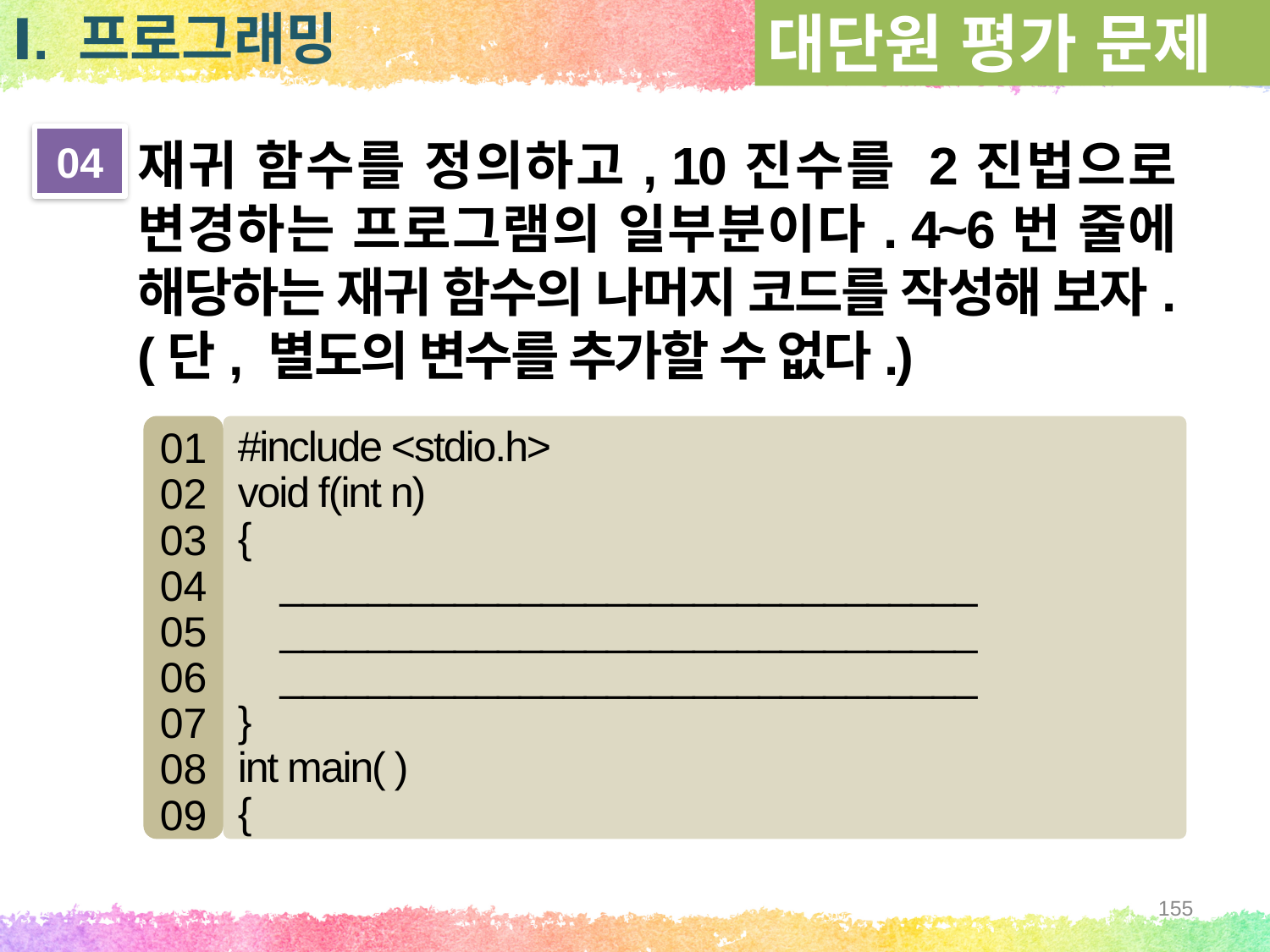

대단원 평가 문제
Ⅰ. 프로그래밍
04
재귀 함수를 정의하고, 10진수를 2진법으로 변경하는 프로그램의 일부분이다. 4~6번 줄에 해당하는 재귀 함수의 나머지 코드를 작성해 보자.(단, 별도의 변수를 추가할 수 없다.)
01
02
03
04
05
06
07
08
09
#include <stdio.h>
void f(int n)
{
    ________________________________
    ________________________________
    ________________________________
}
int main( )
{
155